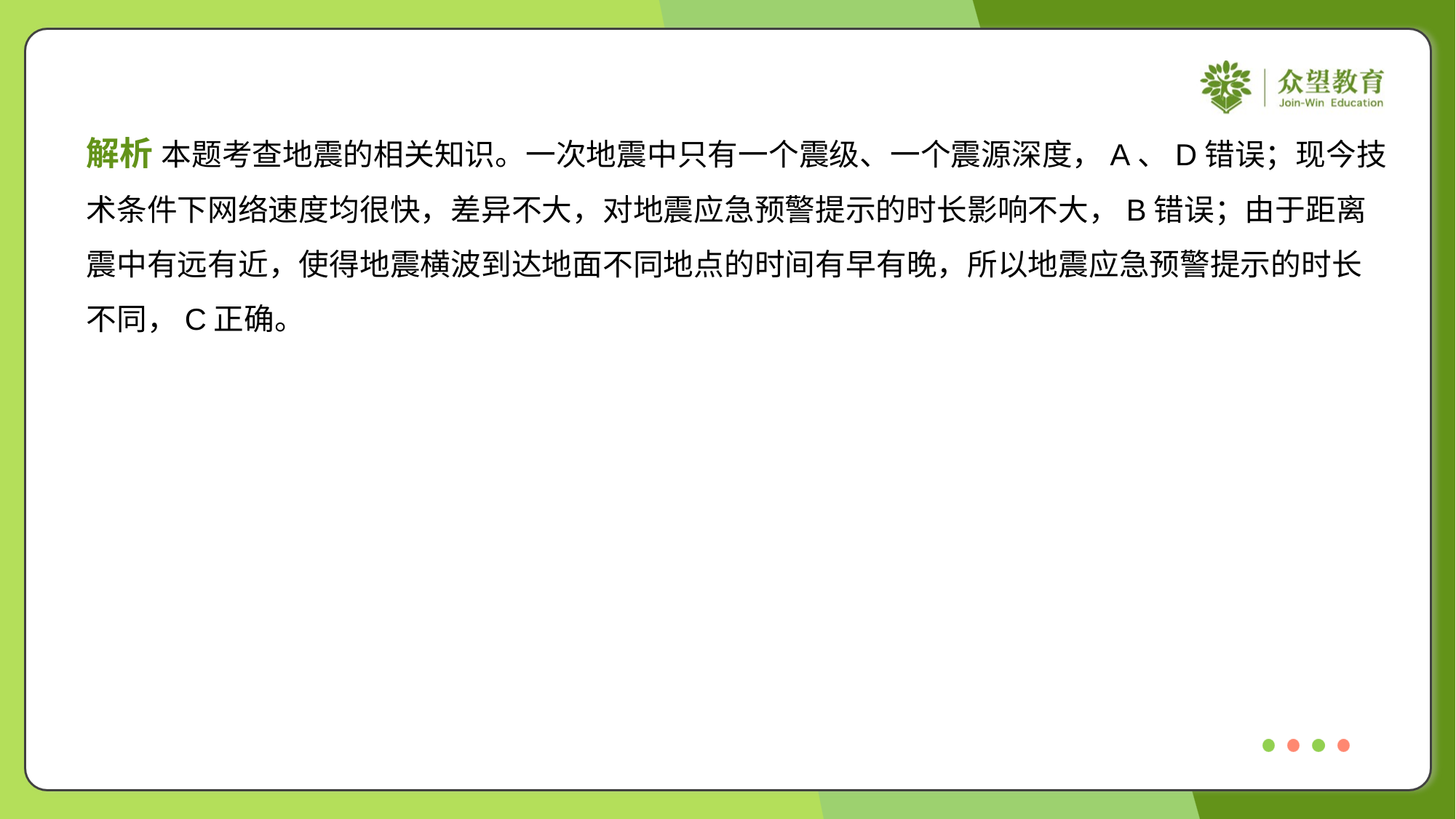

解析 本题考查地震的相关知识。一次地震中只有一个震级、一个震源深度，A、D错误；现今技
术条件下网络速度均很快，差异不大，对地震应急预警提示的时长影响不大，B错误；由于距离
震中有远有近，使得地震横波到达地面不同地点的时间有早有晚，所以地震应急预警提示的时长
不同，C正确。